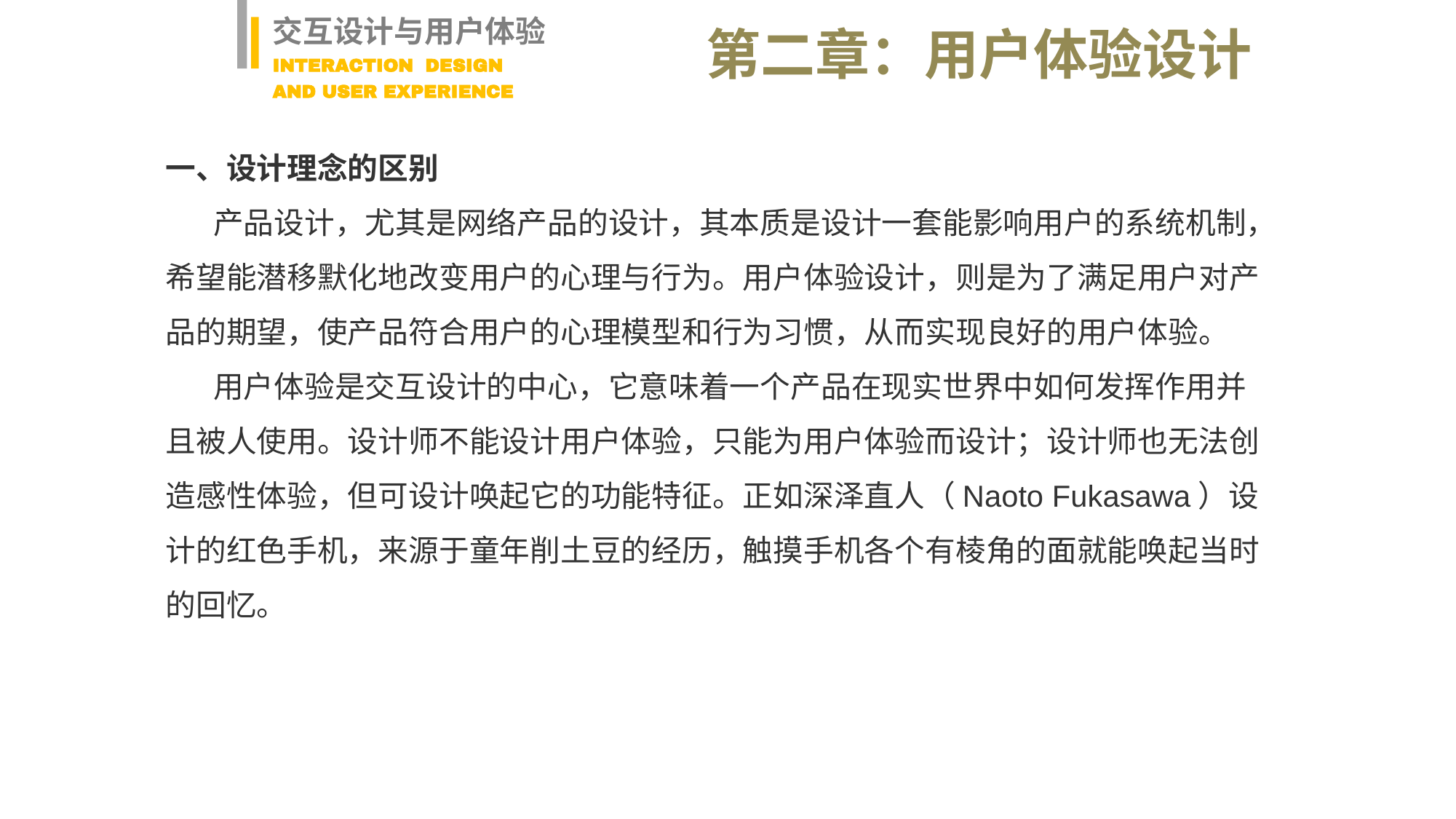

交互设计与用户体验
INTERACTION  DESIGN
AND USER EXPERIENCE
第二章：用户体验设计

一、设计理念的区别
      产品设计，尤其是网络产品的设计，其本质是设计一套能影响用户的系统机制，希望能潜移默化地改变用户的心理与行为。用户体验设计，则是为了满足用户对产品的期望，使产品符合用户的心理模型和行为习惯，从而实现良好的用户体验。
      用户体验是交互设计的中心，它意味着一个产品在现实世界中如何发挥作用并且被人使用。设计师不能设计用户体验，只能为用户体验而设计；设计师也无法创造感性体验，但可设计唤起它的功能特征。正如深泽直人（Naoto Fukasawa）设计的红色手机，来源于童年削土豆的经历，触摸手机各个有棱角的面就能唤起当时的回忆。